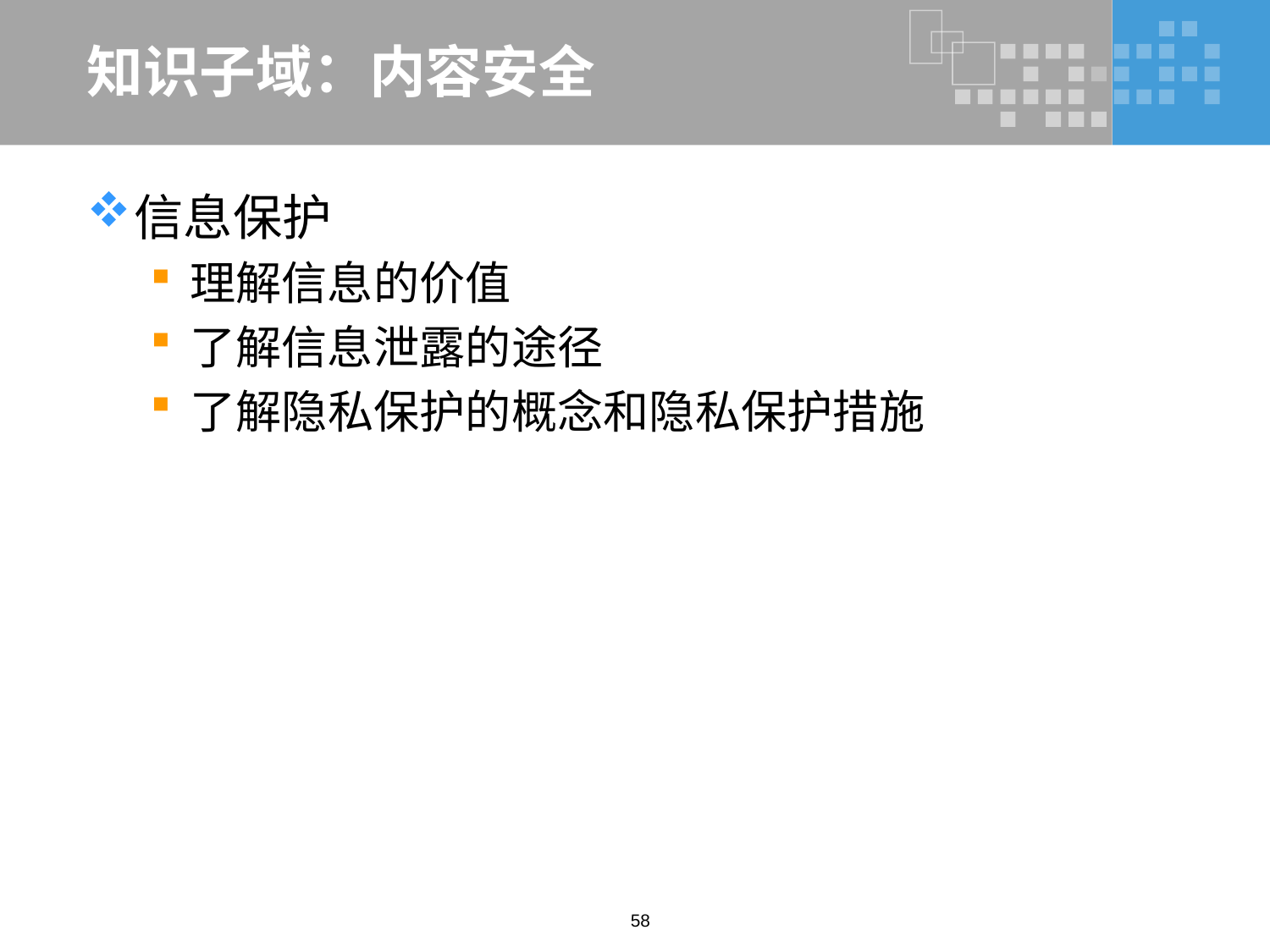

# 知识子域：内容安全
信息保护
理解信息的价值
了解信息泄露的途径
了解隐私保护的概念和隐私保护措施
58